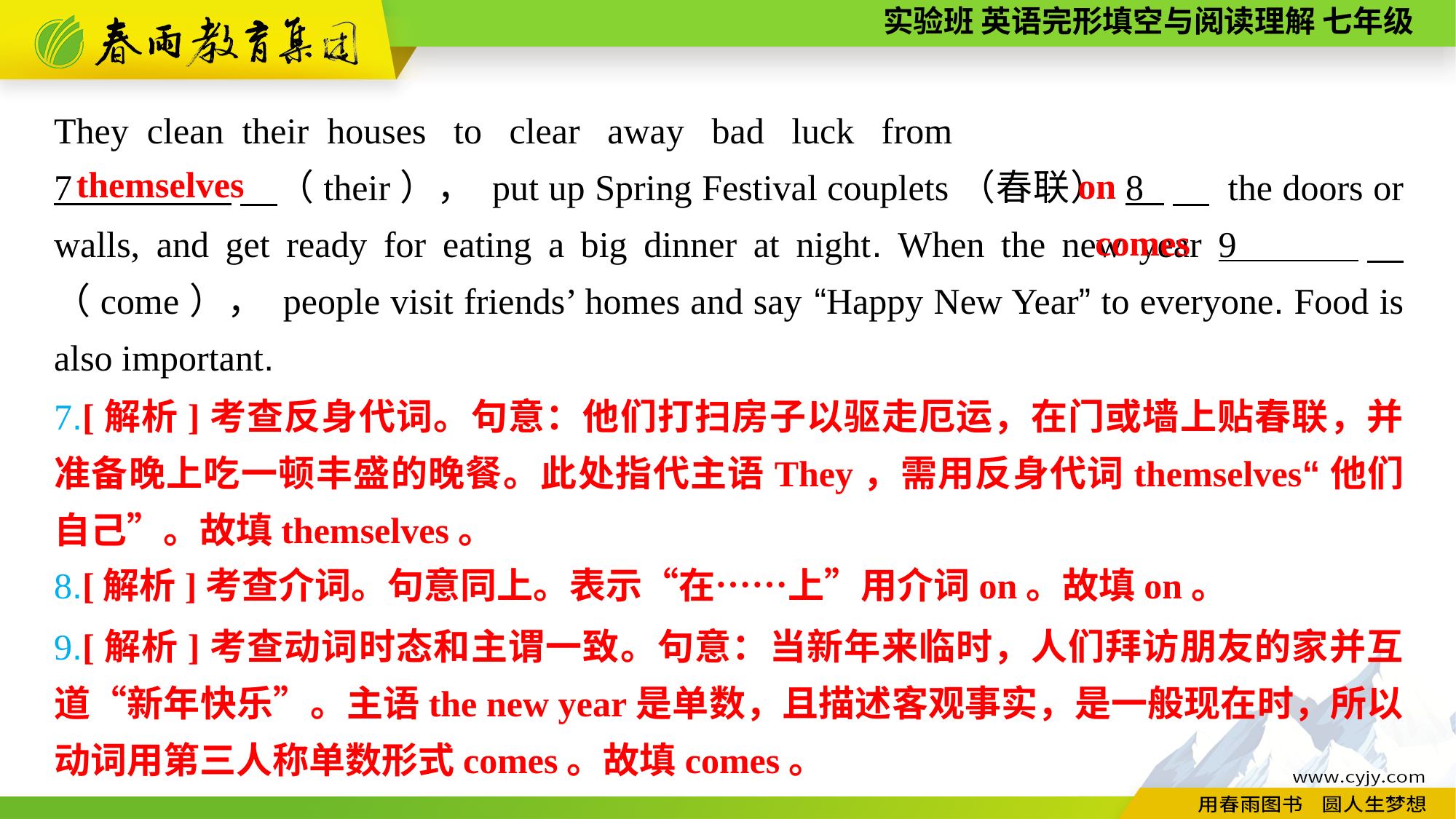

They  clean  their  houses   to   clear   away   bad   luck   from
7                　（their）， put up Spring Festival couplets（春联） 8  　 the doors or walls, and get ready for eating a big dinner at night. When the new year 9       　（come）， people visit friends’ homes and say “Happy New Year” to everyone. Food is also important.
themselves
on
comes
7.[解析]考查反身代词。句意：他们打扫房子以驱走厄运，在门或墙上贴春联，并准备晚上吃一顿丰盛的晚餐。此处指代主语They，需用反身代词themselves“他们自己”。故填themselves。
8.[解析]考查介词。句意同上。表示“在……上”用介词on。故填on。
9.[解析]考查动词时态和主谓一致。句意：当新年来临时，人们拜访朋友的家并互道“新年快乐”。主语the new year是单数，且描述客观事实，是一般现在时，所以动词用第三人称单数形式comes。故填comes。